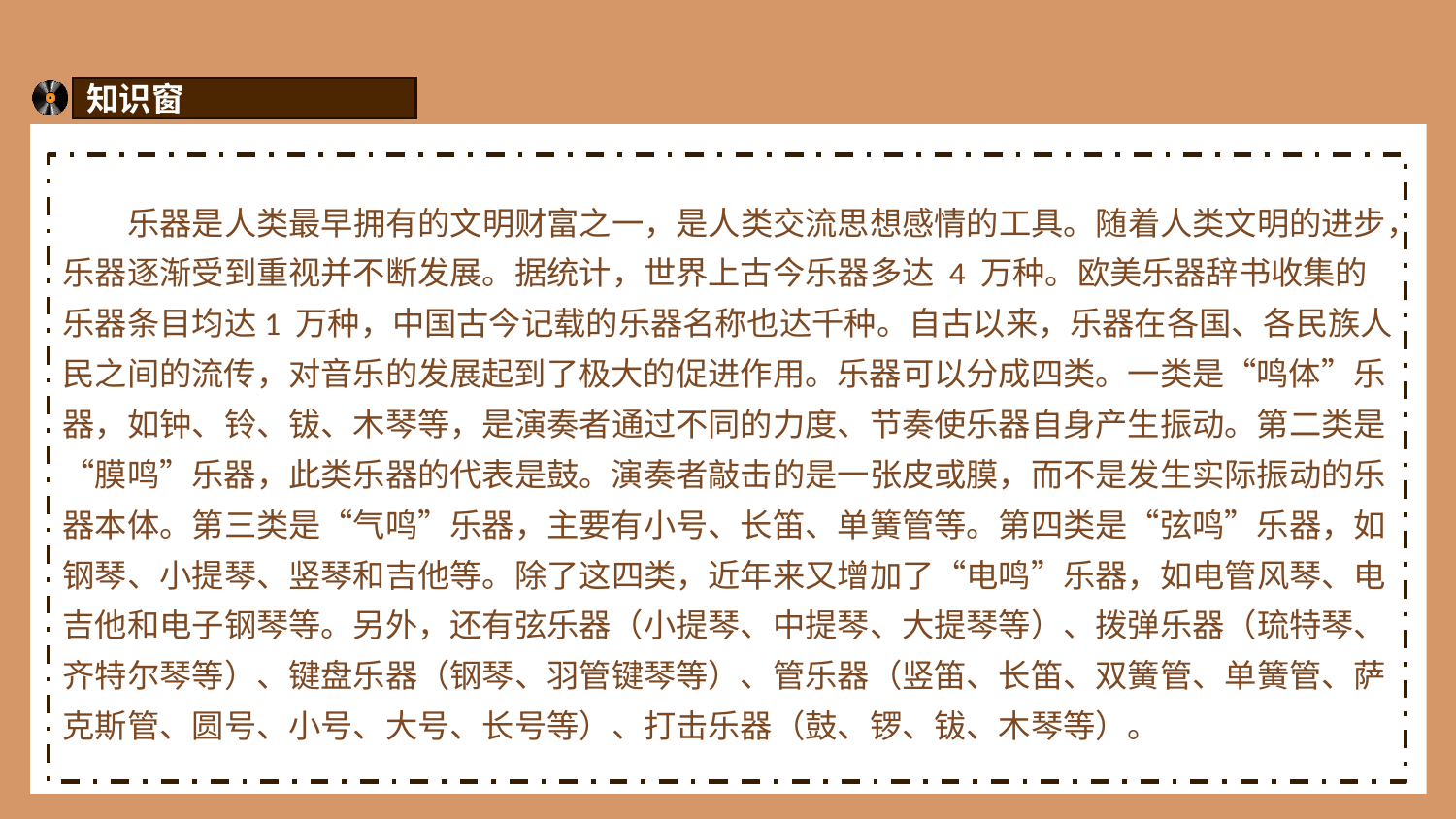

知识窗

乐器是人类最早拥有的文明财富之一，是人类交流思想感情的工具。随着人类文明的进步，乐器逐渐受到重视并不断发展。据统计，世界上古今乐器多达 4 万种。欧美乐器辞书收集的乐器条目均达1 万种，中国古今记载的乐器名称也达千种。自古以来，乐器在各国、各民族人民之间的流传，对音乐的发展起到了极大的促进作用。乐器可以分成四类。一类是“鸣体”乐器，如钟、铃、钹、木琴等，是演奏者通过不同的力度、节奏使乐器自身产生振动。第二类是“膜鸣”乐器，此类乐器的代表是鼓。演奏者敲击的是一张皮或膜，而不是发生实际振动的乐器本体。第三类是“气鸣”乐器，主要有小号、长笛、单簧管等。第四类是“弦鸣”乐器，如钢琴、小提琴、竖琴和吉他等。除了这四类，近年来又增加了“电鸣”乐器，如电管风琴、电吉他和电子钢琴等。另外，还有弦乐器（小提琴、中提琴、大提琴等）、拨弹乐器（琉特琴、齐特尔琴等）、键盘乐器（钢琴、羽管键琴等）、管乐器（竖笛、长笛、双簧管、单簧管、萨克斯管、圆号、小号、大号、长号等）、打击乐器（鼓、锣、钹、木琴等）。